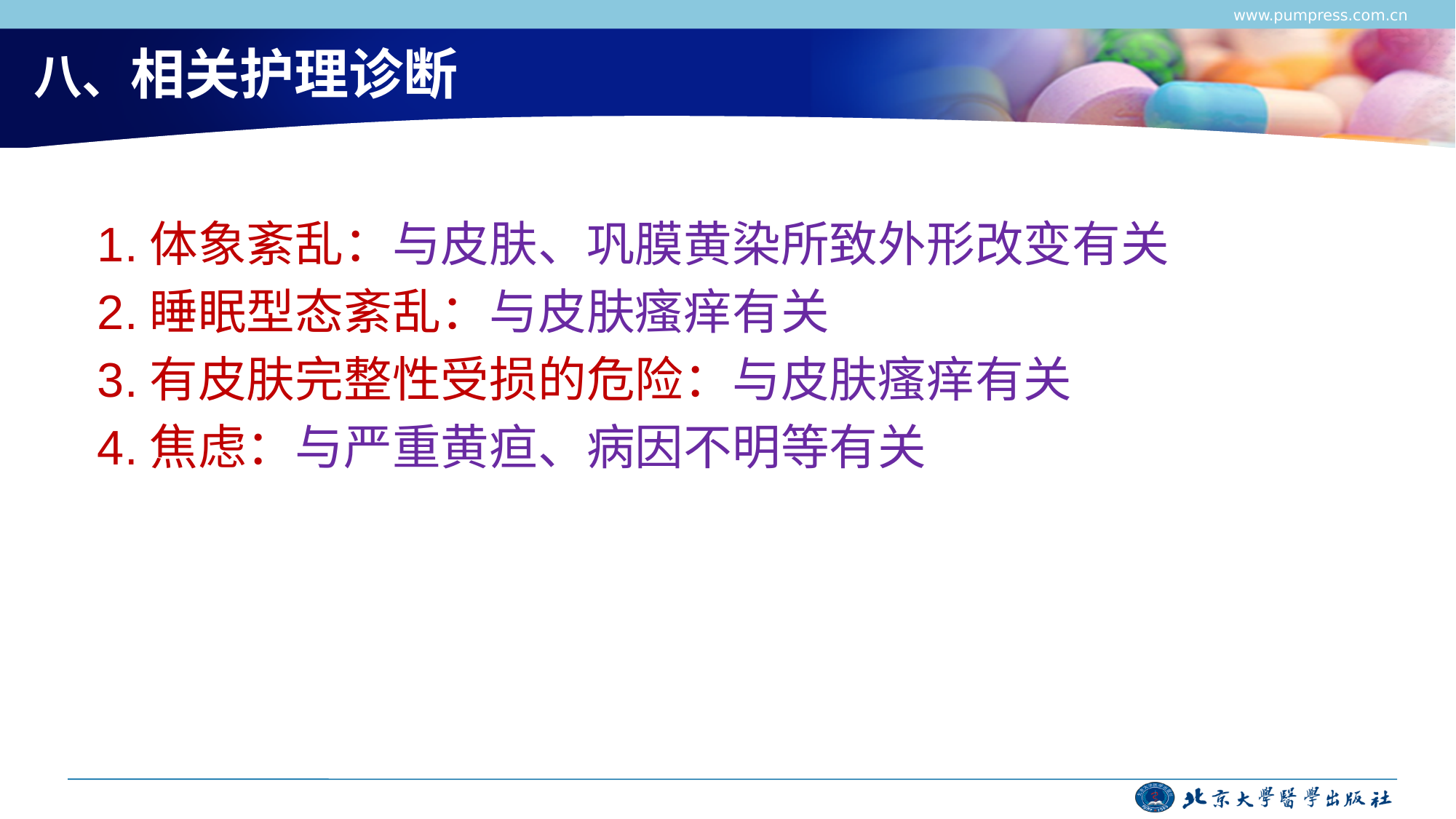

www.pumpress.com.cn
# 八、相关护理诊断
1.体象紊乱：与皮肤、巩膜黄染所致外形改变有关
2.睡眠型态紊乱：与皮肤瘙痒有关
3.有皮肤完整性受损的危险：与皮肤瘙痒有关
4.焦虑：与严重黄疸、病因不明等有关